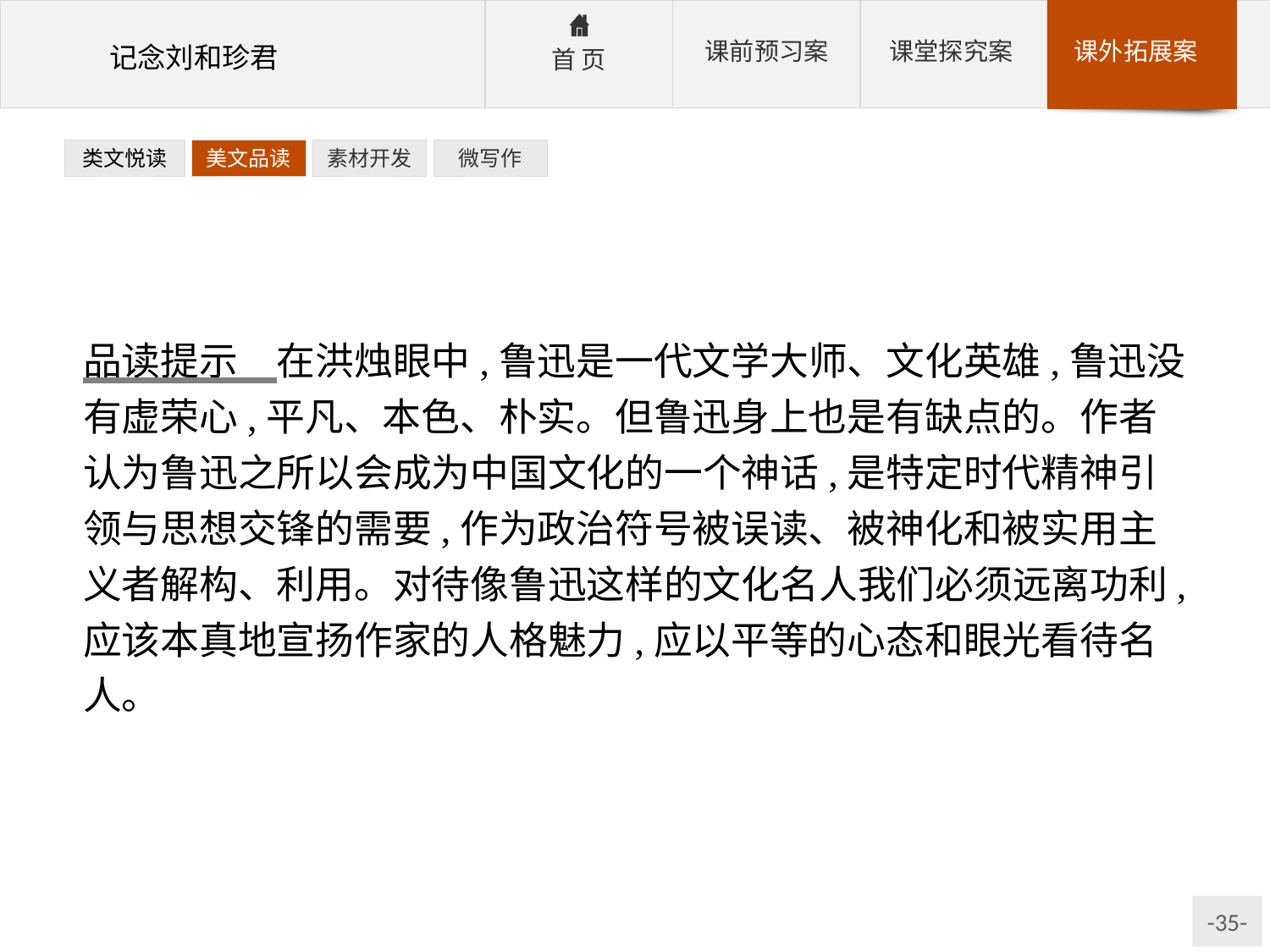

类文悦读
美文品读
素材开发
微写作
品读提示　在洪烛眼中,鲁迅是一代文学大师、文化英雄,鲁迅没有虚荣心,平凡、本色、朴实。但鲁迅身上也是有缺点的。作者认为鲁迅之所以会成为中国文化的一个神话,是特定时代精神引领与思想交锋的需要,作为政治符号被误读、被神化和被实用主义者解构、利用。对待像鲁迅这样的文化名人我们必须远离功利,应该本真地宣扬作家的人格魅力,应以平等的心态和眼光看待名人。